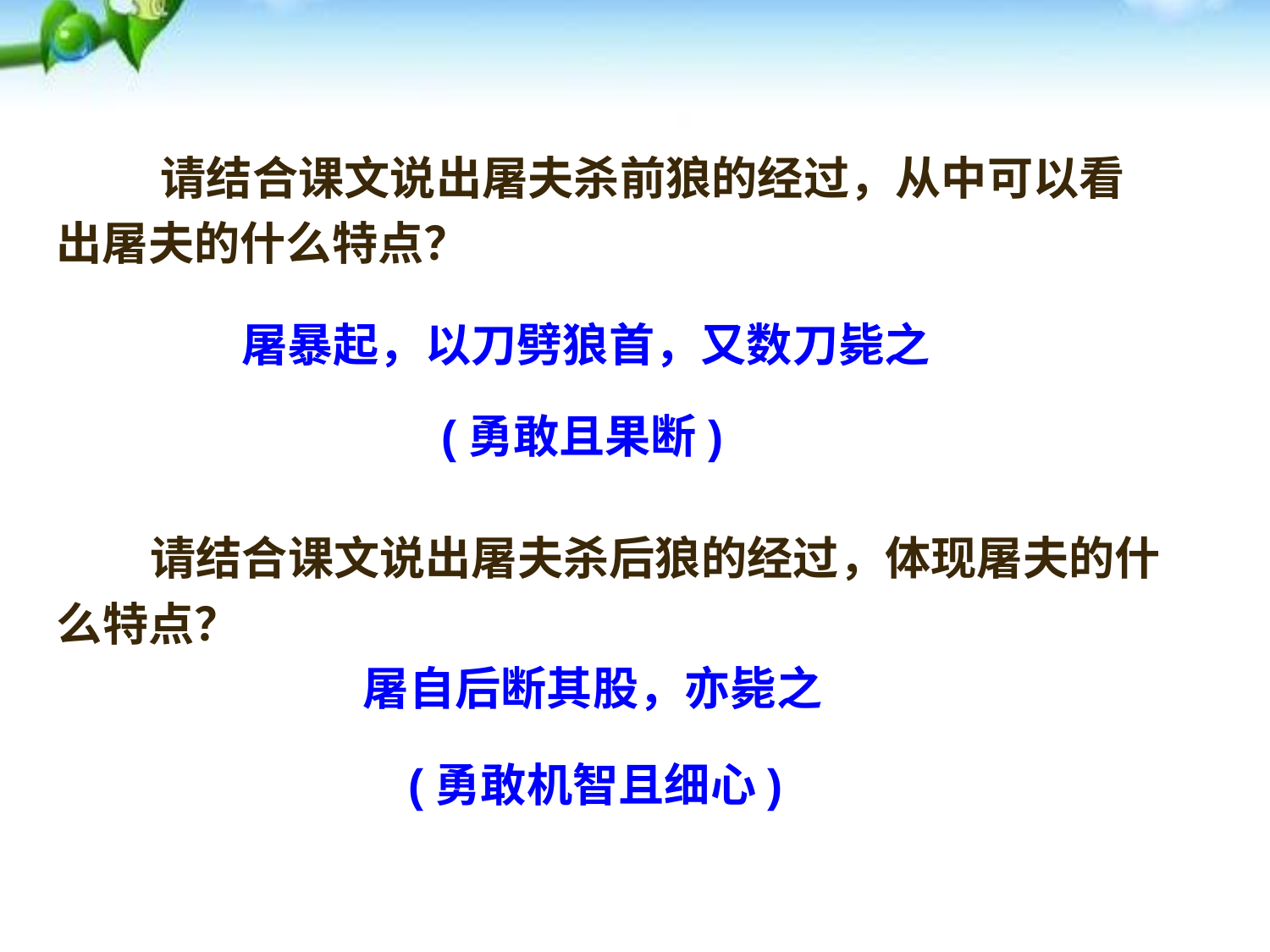

请结合课文说出屠夫杀前狼的经过，从中可以看出屠夫的什么特点？
屠暴起，以刀劈狼首，又数刀毙之
(勇敢且果断)
        请结合课文说出屠夫杀后狼的经过，体现屠夫的什么特点？
屠自后断其股，亦毙之
(勇敢机智且细心)